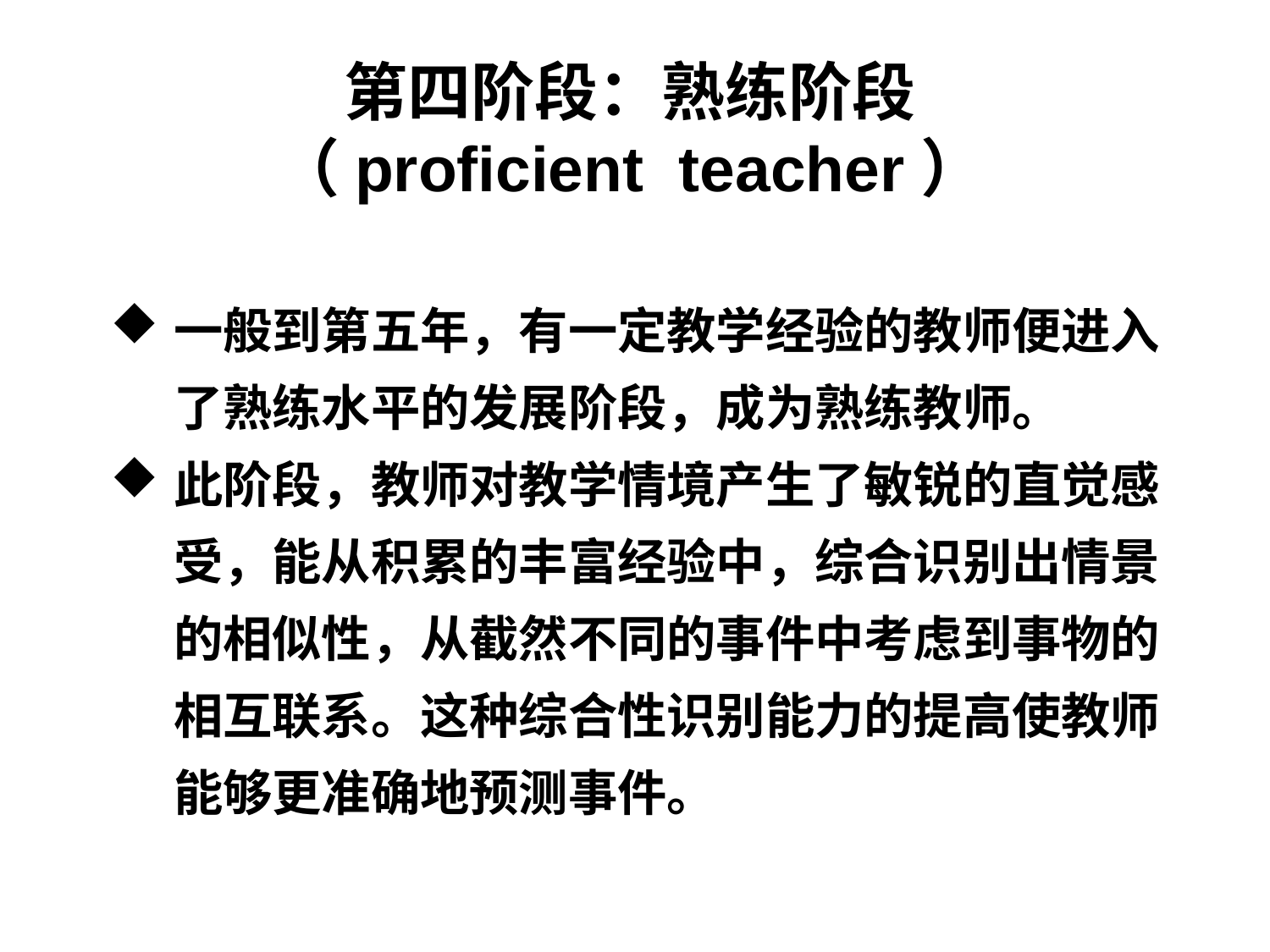

第四阶段：熟练阶段
（proficient  teacher）
一般到第五年，有一定教学经验的教师便进入了熟练水平的发展阶段，成为熟练教师。
此阶段，教师对教学情境产生了敏锐的直觉感受，能从积累的丰富经验中，综合识别出情景的相似性，从截然不同的事件中考虑到事物的相互联系。这种综合性识别能力的提高使教师能够更准确地预测事件。